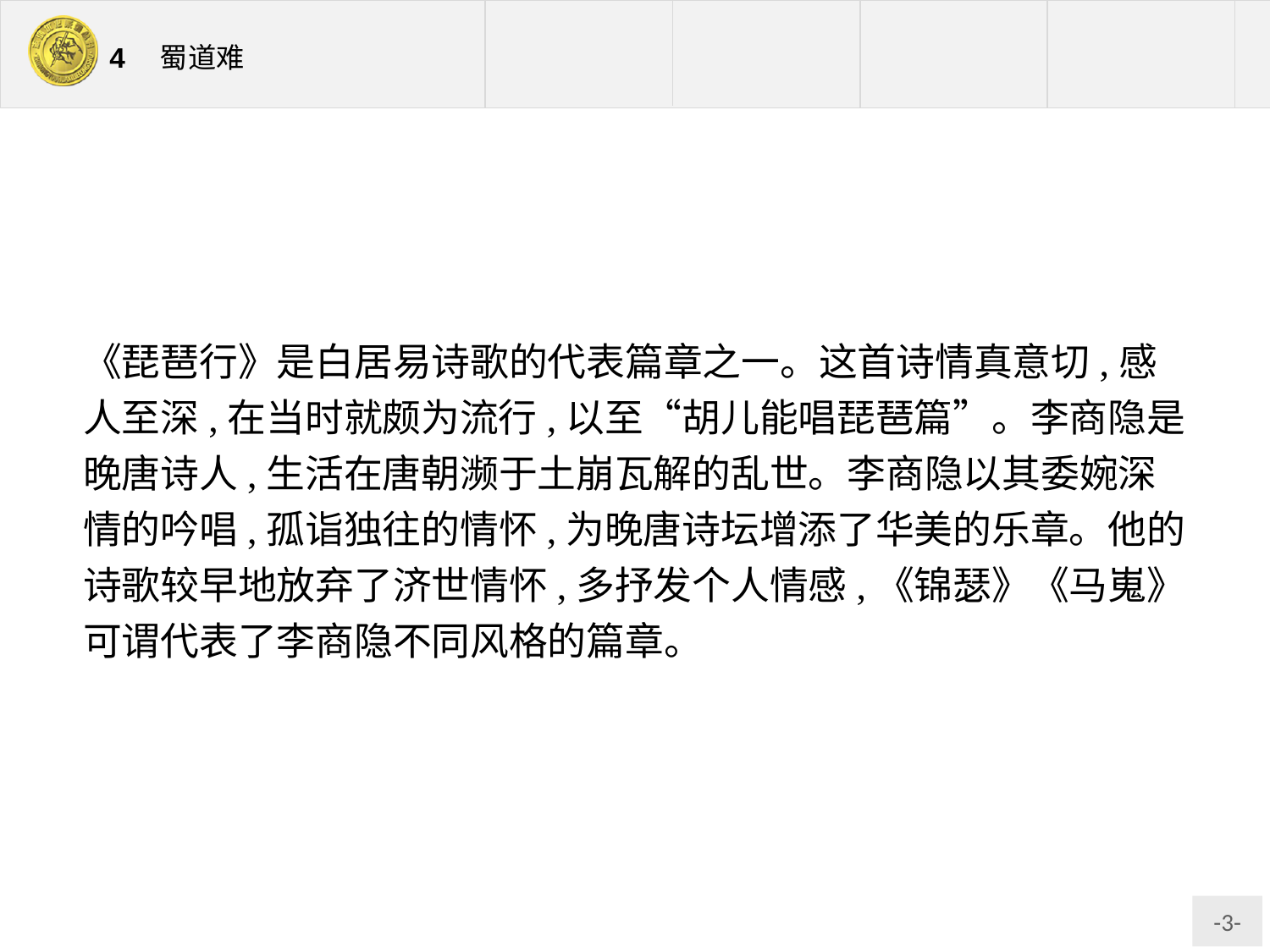

《琵琶行》是白居易诗歌的代表篇章之一。这首诗情真意切,感人至深,在当时就颇为流行,以至“胡儿能唱琵琶篇”。李商隐是晚唐诗人,生活在唐朝濒于土崩瓦解的乱世。李商隐以其委婉深情的吟唱,孤诣独往的情怀,为晚唐诗坛增添了华美的乐章。他的诗歌较早地放弃了济世情怀,多抒发个人情感,《锦瑟》《马嵬》可谓代表了李商隐不同风格的篇章。